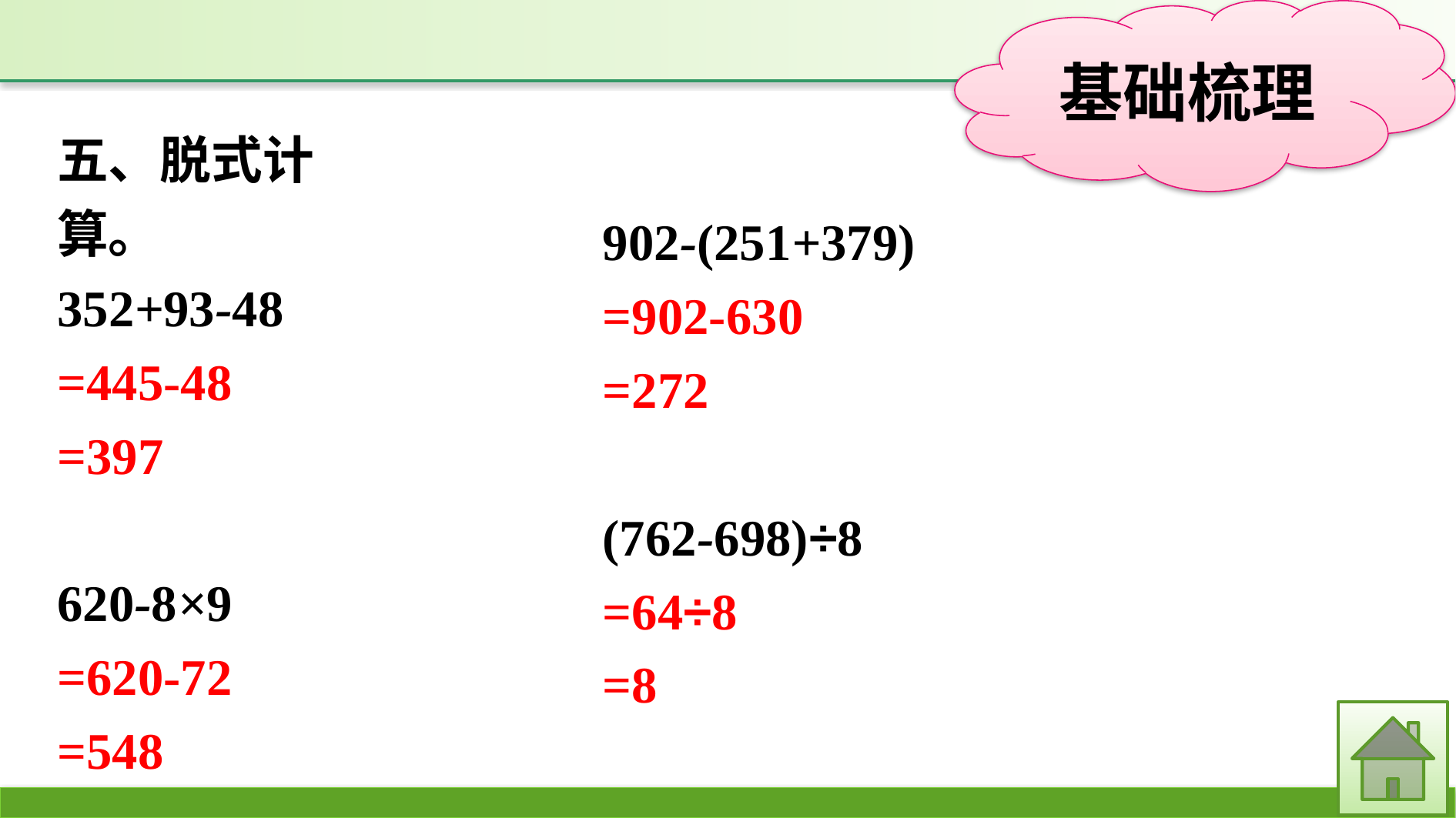

五、脱式计算。
352+93-48
=445-48
=397

620-8×9
=620-72
=548
902-(251+379)
=902-630
=272

(762-698)÷8
=64÷8
=8